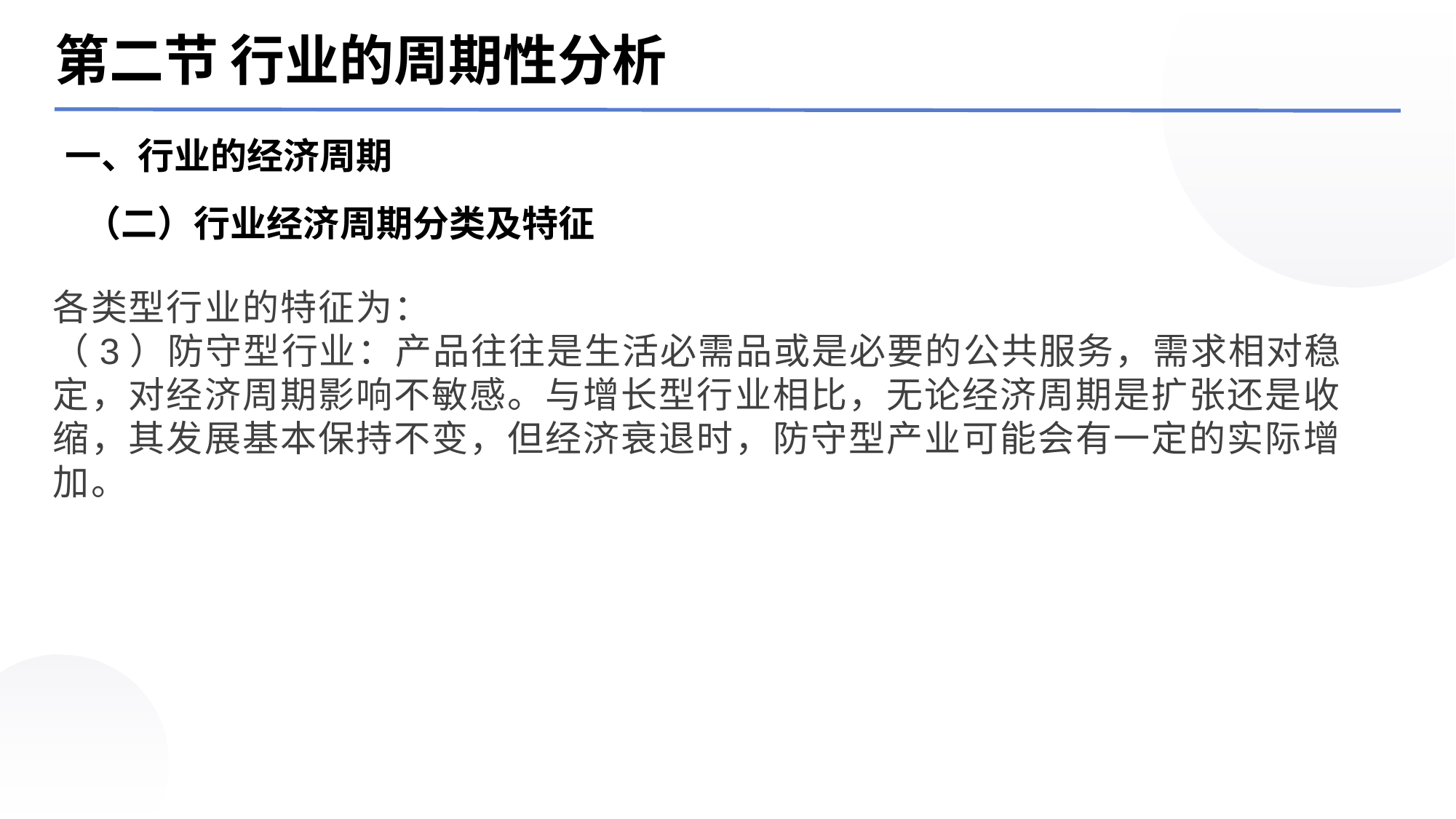

第二节 行业的周期性分析
一、行业的经济周期
（二）行业经济周期分类及特征

各类型行业的特征为：
（3）防守型行业：产品往往是生活必需品或是必要的公共服务，需求相对稳定，对经济周期影响不敏感。与增长型行业相比，无论经济周期是扩张还是收缩，其发展基本保持不变，但经济衰退时，防守型产业可能会有一定的实际增加。